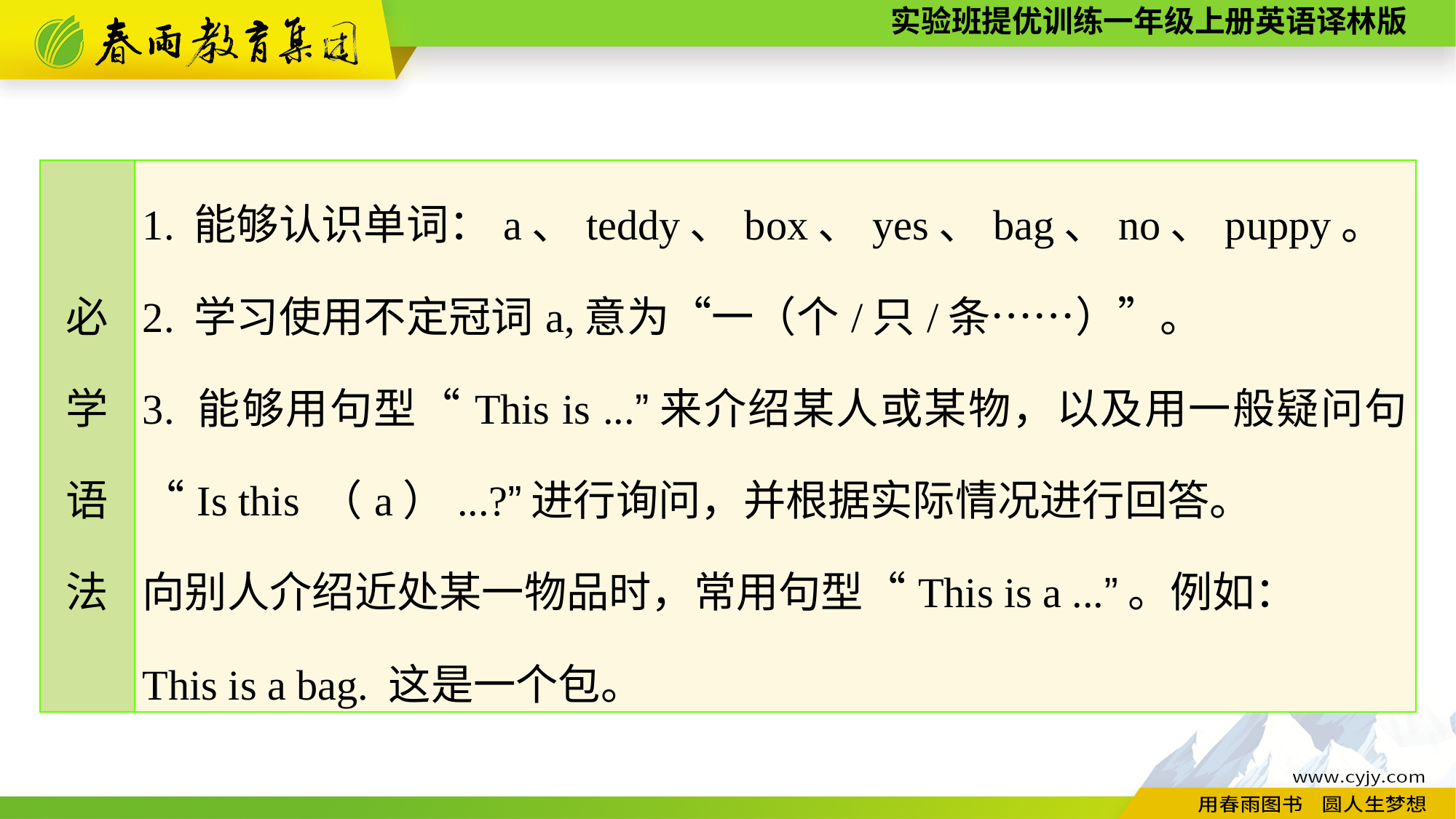

| 必 学 语 法 | 1. 能够认识单词：a、teddy、box、yes、bag、no、puppy。 2. 学习使用不定冠词a,意为“一（个/只/条……）”。 3. 能够用句型“This is ...”来介绍某人或某物，以及用一般疑问句“Is this （a）...?”进行询问，并根据实际情况进行回答。 向别人介绍近处某一物品时，常用句型“This is a ...”。例如： This is a bag. 这是一个包。 |
| --- | --- |